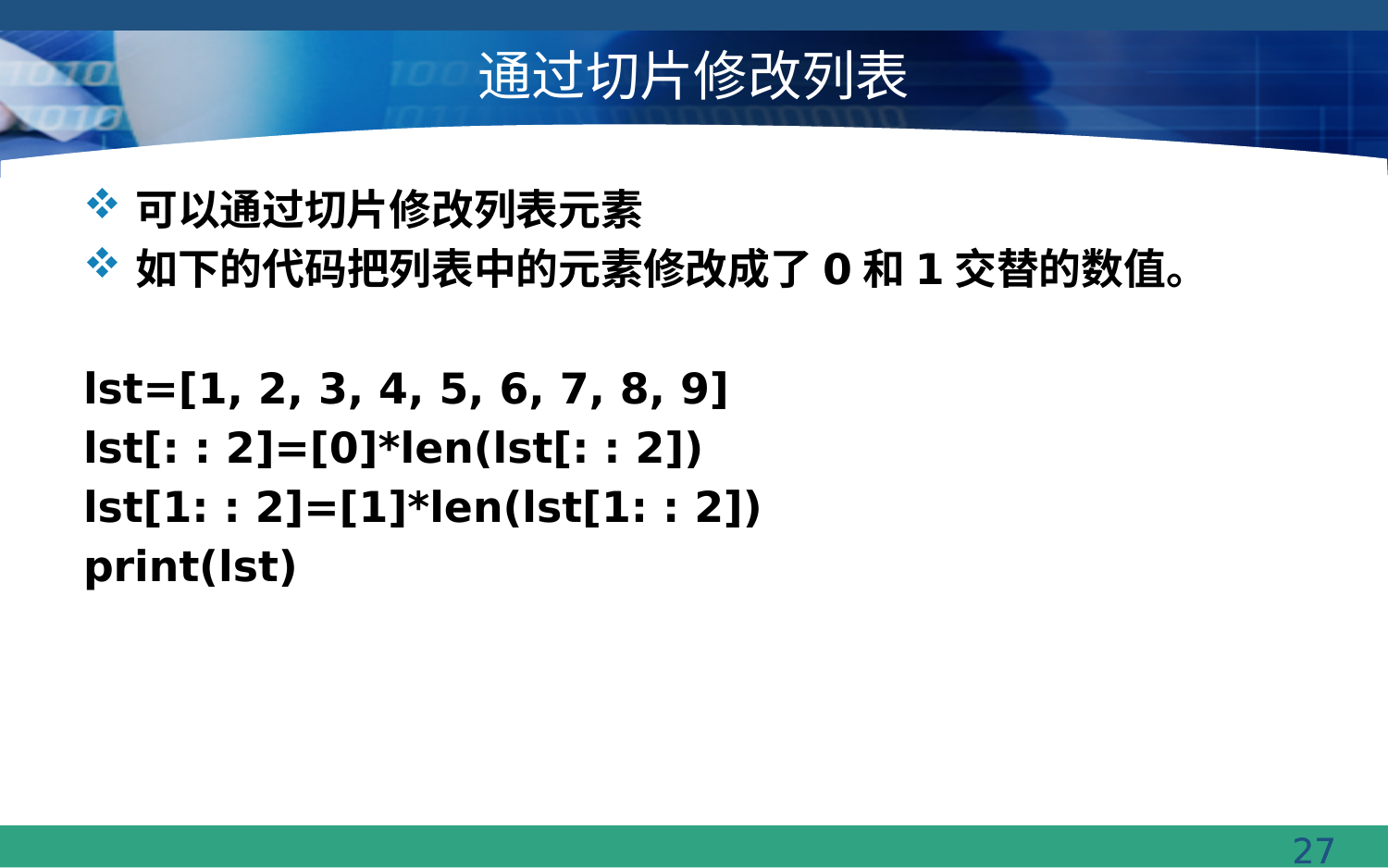

# 通过切片修改列表
可以通过切片修改列表元素
如下的代码把列表中的元素修改成了0和1交替的数值。

lst=[1, 2, 3, 4, 5, 6, 7, 8, 9]
lst[: : 2]=[0]*len(lst[: : 2])
lst[1: : 2]=[1]*len(lst[1: : 2])
print(lst)